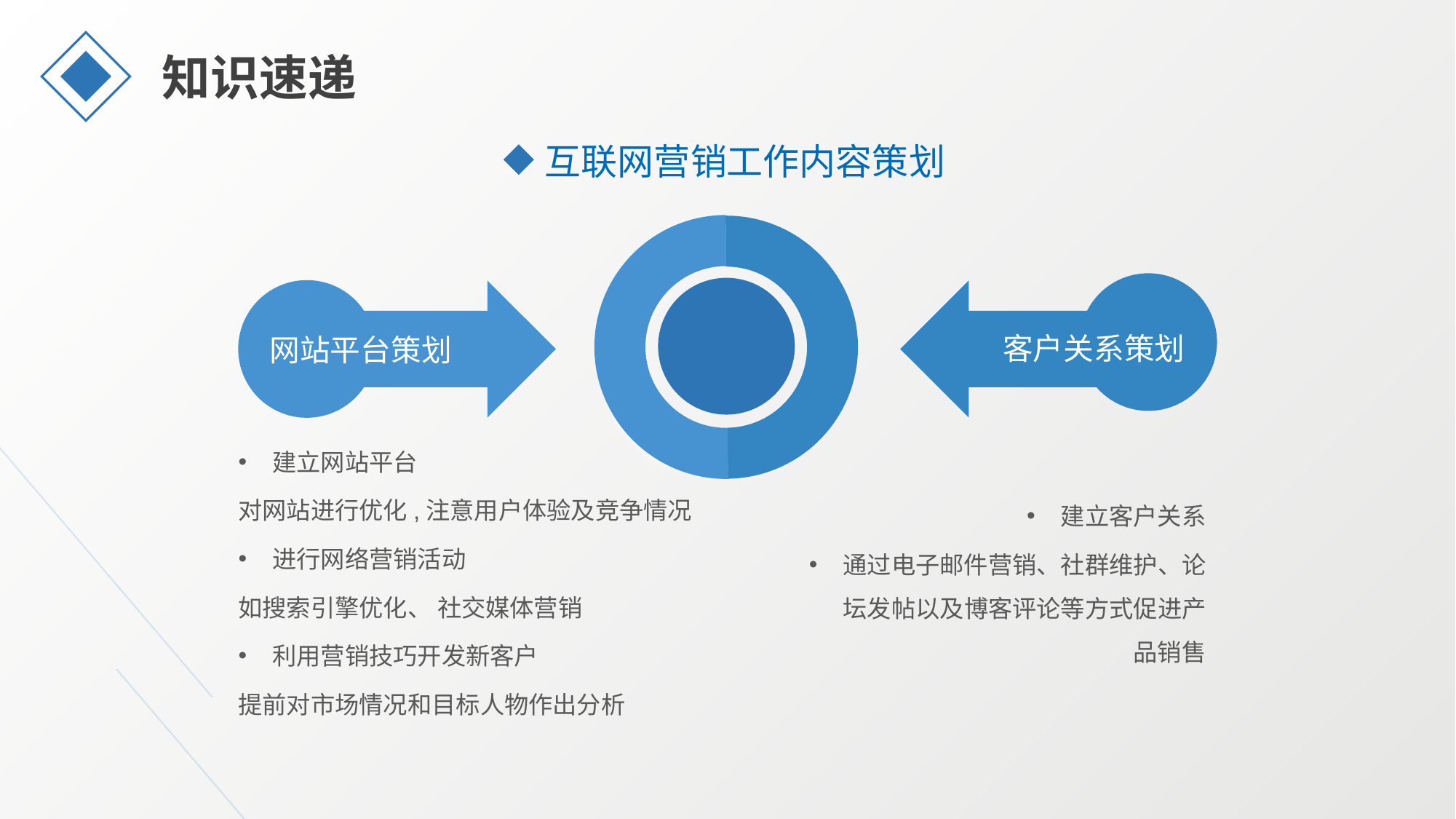

知识速递
互联网营销工作内容策划

客户关系策划
网站平台策划
建立网站平台
对网站进行优化,注意用户体验及竞争情况
进行网络营销活动
如搜索引擎优化、 社交媒体营销
利用营销技巧开发新客户
提前对市场情况和目标人物作出分析

建立客户关系
通过电子邮件营销、社群维护、论坛发帖以及博客评论等方式促进产品销售